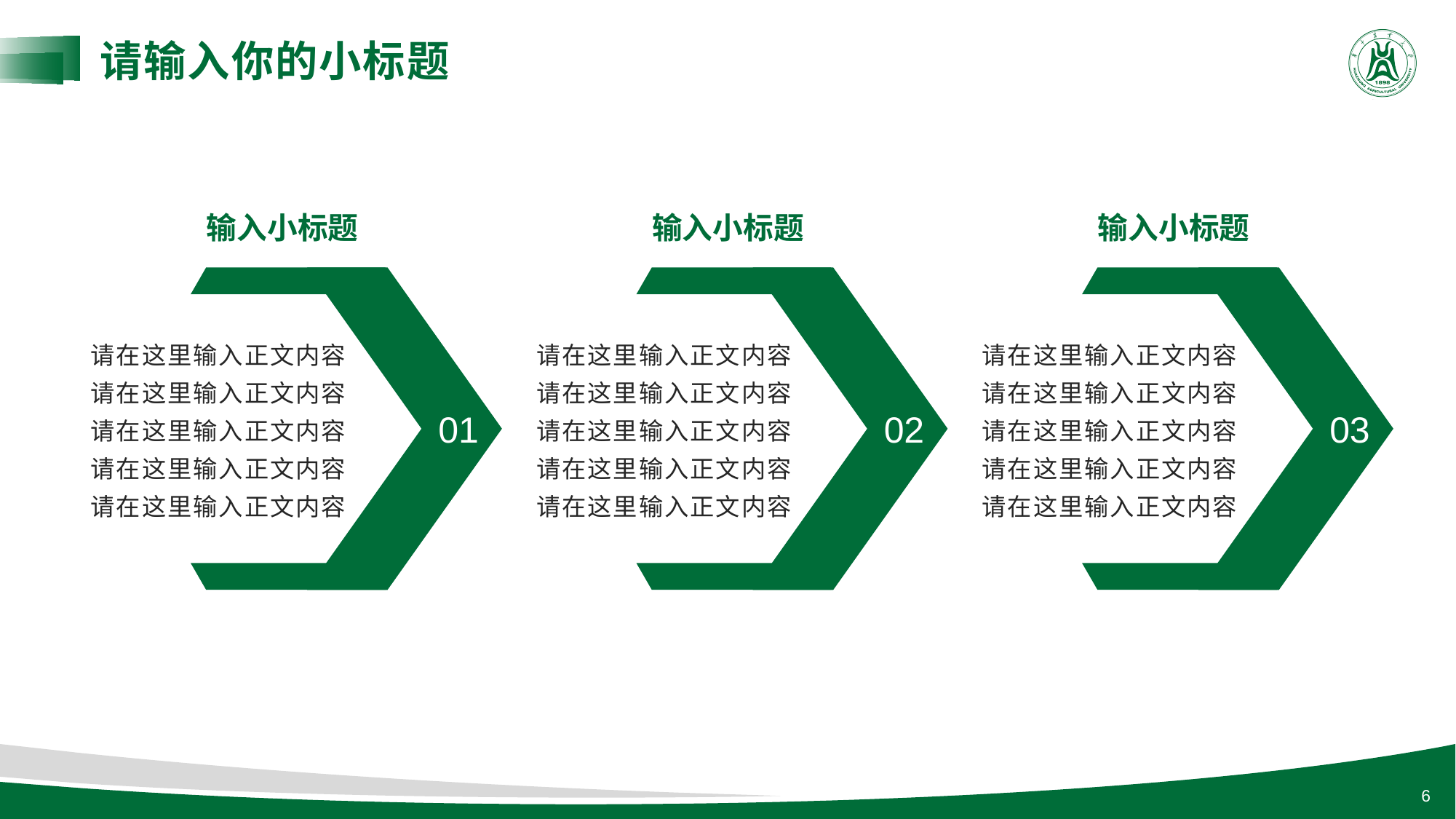

请输入你的小标题
输入小标题
输入小标题
输入小标题

请在这里输入正文内容
请在这里输入正文内容
请在这里输入正文内容
请在这里输入正文内容
请在这里输入正文内容

请在这里输入正文内容
请在这里输入正文内容
请在这里输入正文内容
请在这里输入正文内容
请在这里输入正文内容

请在这里输入正文内容
请在这里输入正文内容
请在这里输入正文内容
请在这里输入正文内容
请在这里输入正文内容

01
02
03
6